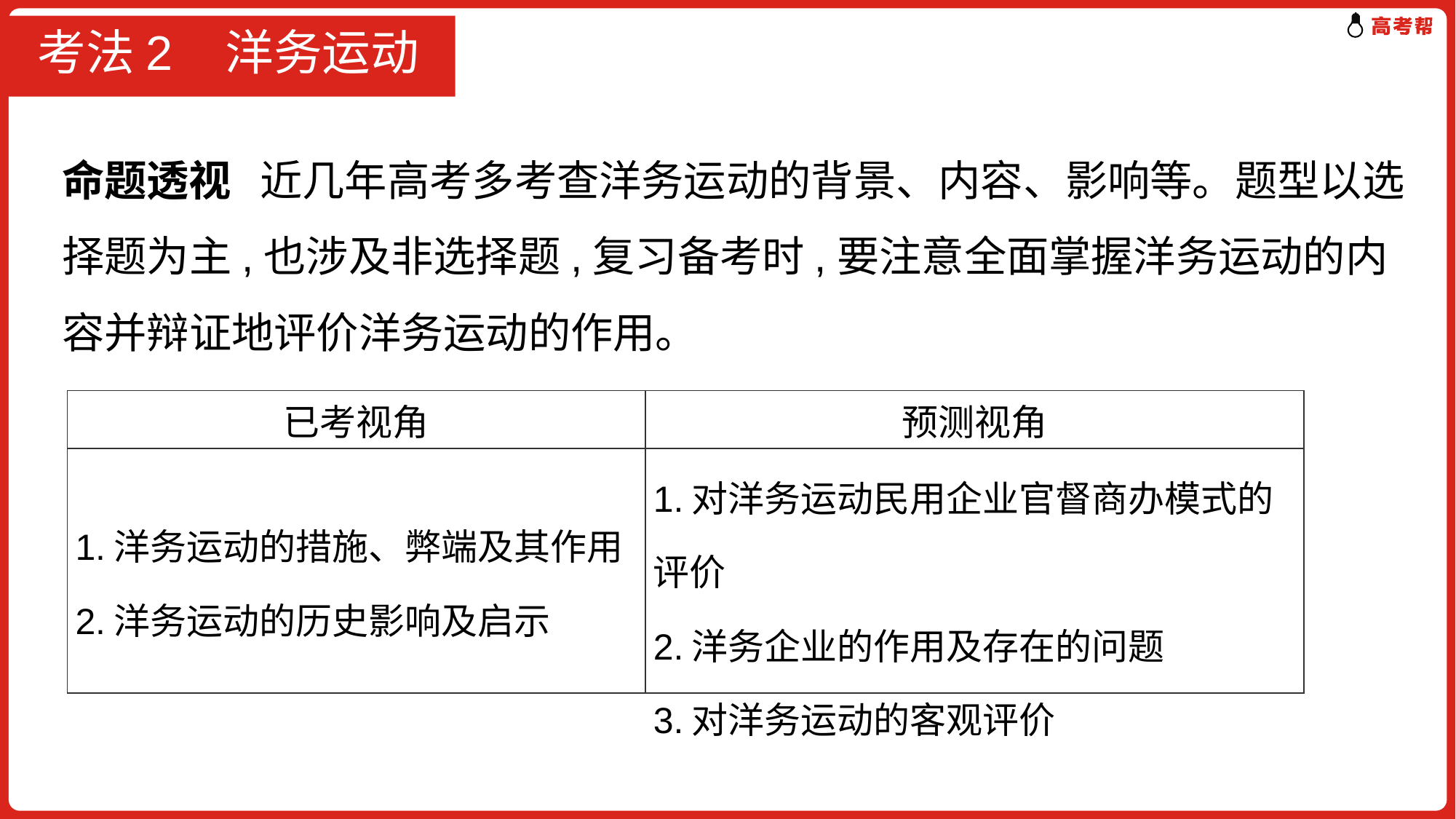

# 考法2   洋务运动
命题透视   近几年高考多考查洋务运动的背景、内容、影响等。题型以选择题为主,也涉及非选择题,复习备考时,要注意全面掌握洋务运动的内容并辩证地评价洋务运动的作用。
| 已考视角 | 预测视角 |
| --- | --- |
| 1.洋务运动的措施、弊端及其作用 2.洋务运动的历史影响及启示 | 1.对洋务运动民用企业官督商办模式的评价 2.洋务企业的作用及存在的问题 3.对洋务运动的客观评价 |